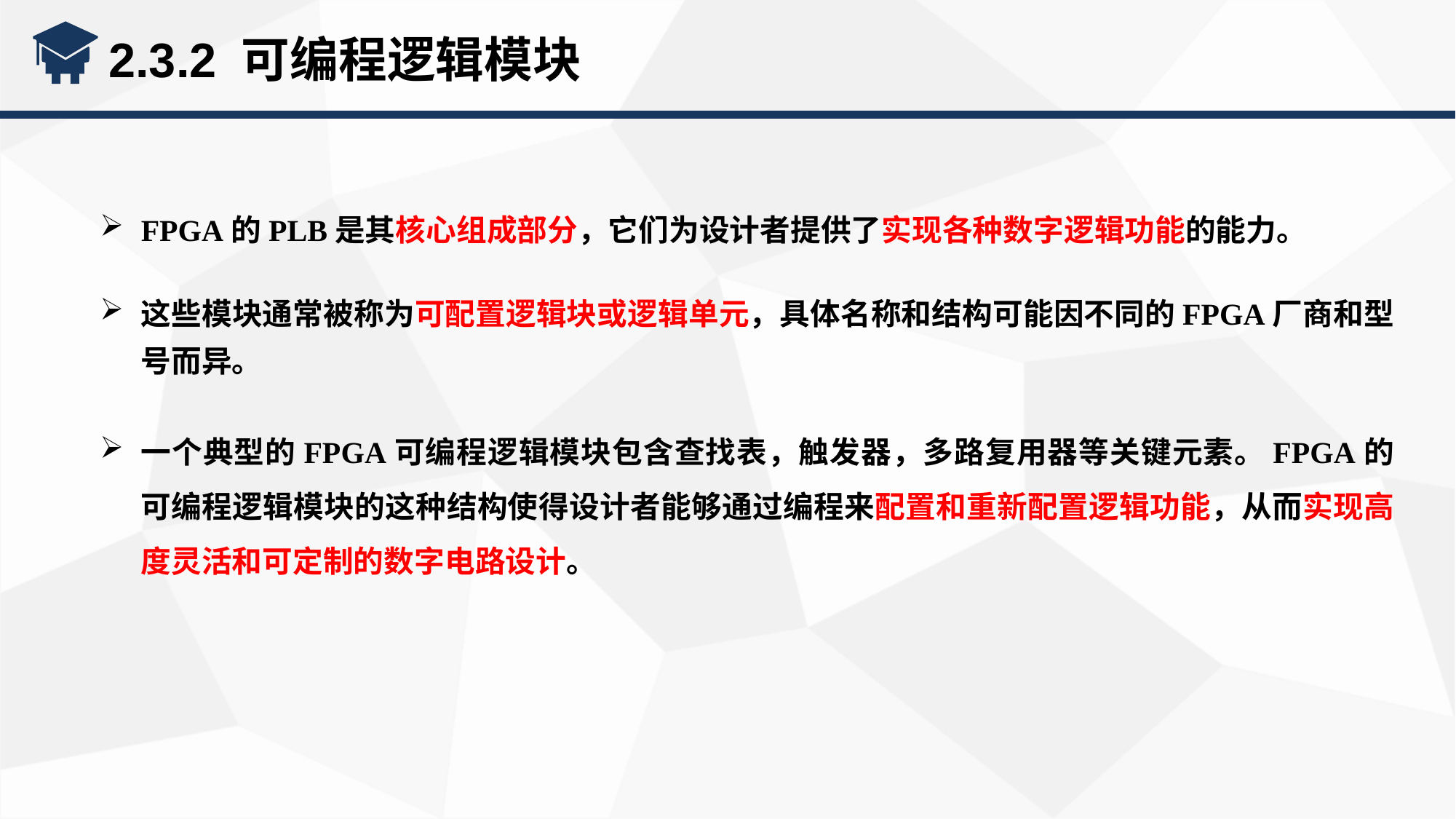

2.3.2 可编程逻辑模块

FPGA的PLB是其核心组成部分，它们为设计者提供了实现各种数字逻辑功能的能力。
这些模块通常被称为可配置逻辑块或逻辑单元，具体名称和结构可能因不同的FPGA厂商和型号而异。
一个典型的FPGA可编程逻辑模块包含查找表，触发器，多路复用器等关键元素。FPGA的可编程逻辑模块的这种结构使得设计者能够通过编程来配置和重新配置逻辑功能，从而实现高度灵活和可定制的数字电路设计。